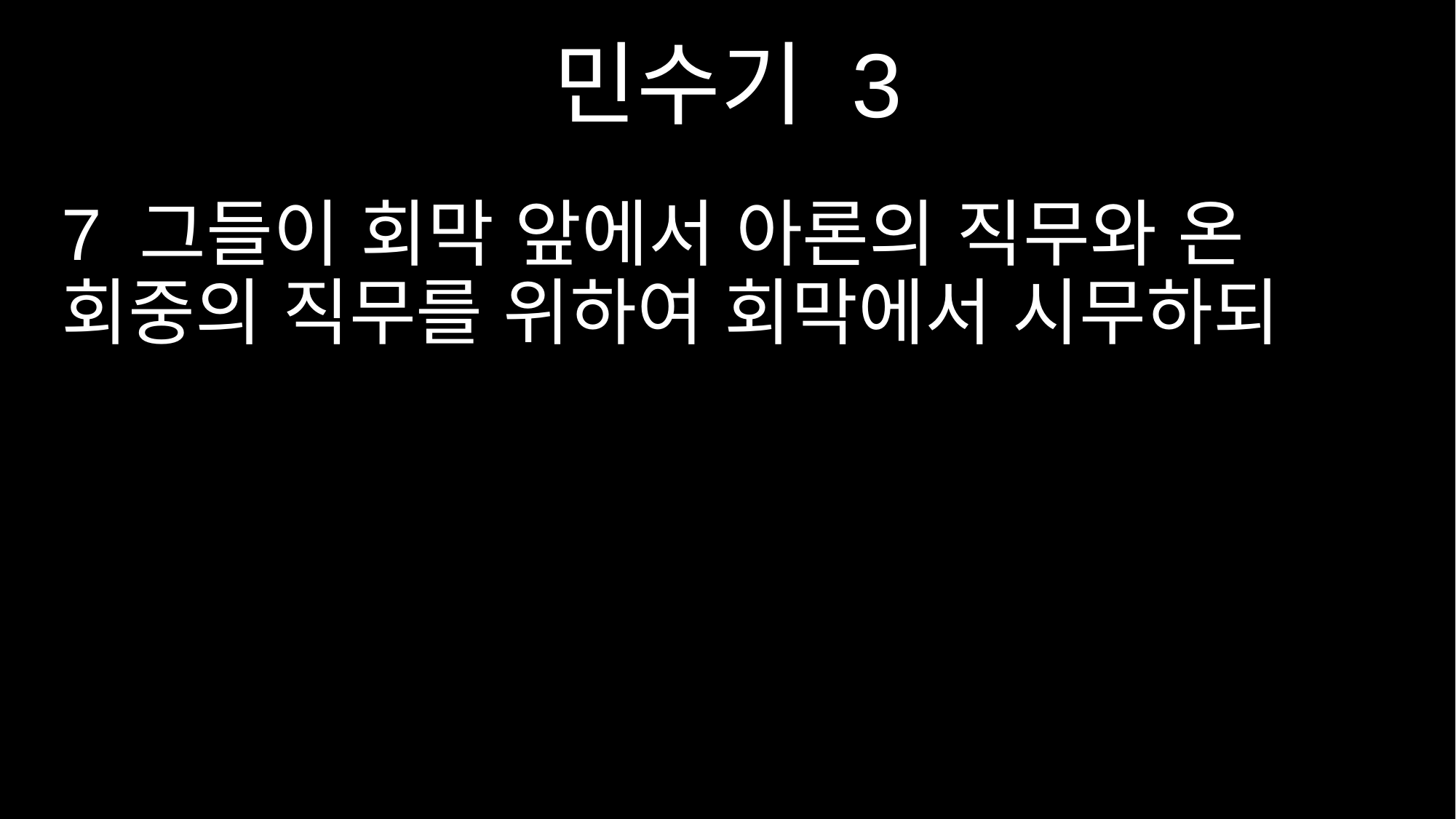

민수기 3
7 그들이 회막 앞에서 아론의 직무와 온 회중의 직무를 위하여 회막에서 시무하되